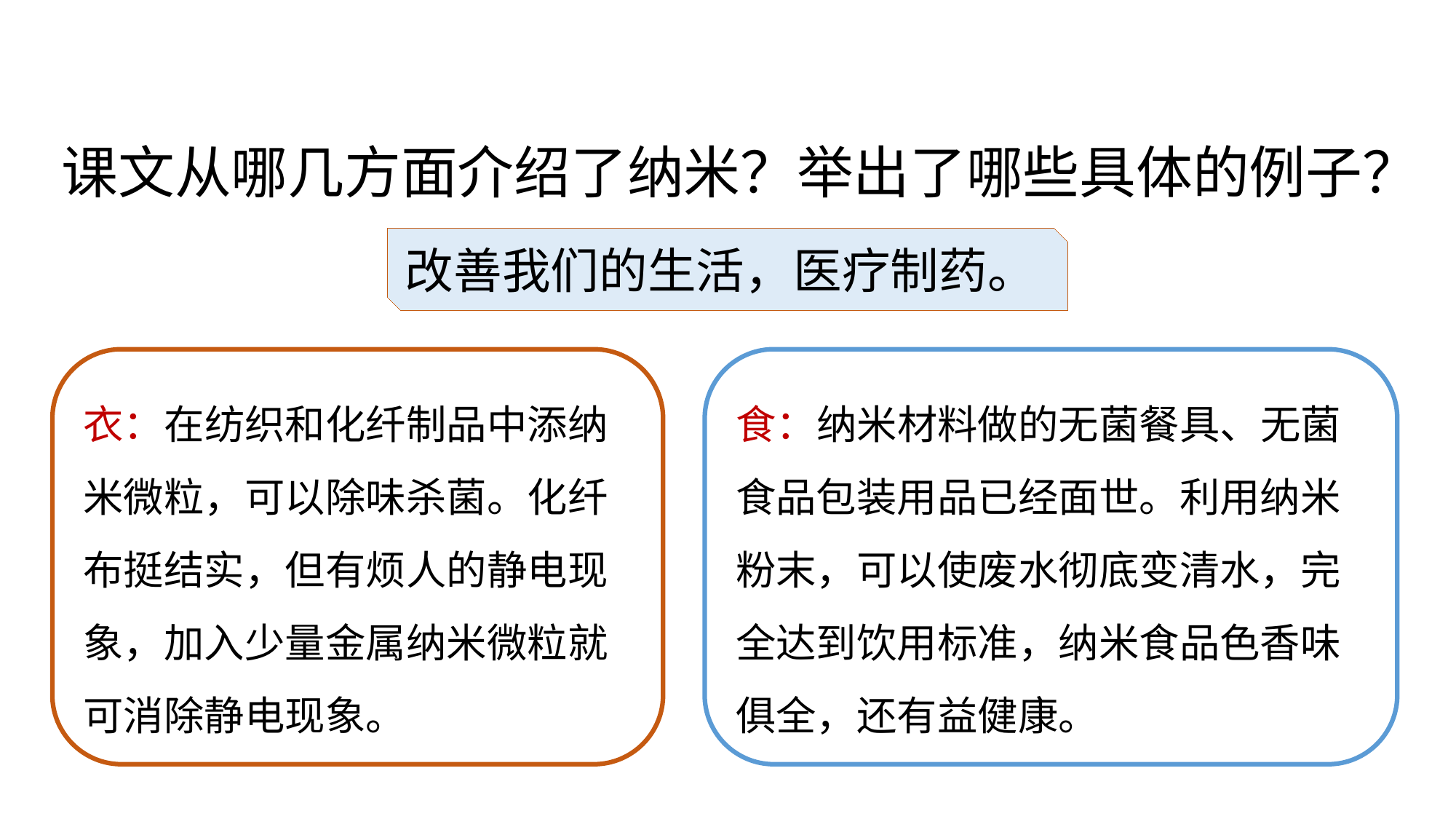

课文从哪几方面介绍了纳米？举出了哪些具体的例子？
改善我们的生活，医疗制药。
衣：在纺织和化纤制品中添纳米微粒，可以除味杀菌。化纤布挺结实，但有烦人的静电现象，加入少量金属纳米微粒就可消除静电现象。
食：纳米材料做的无菌餐具、无菌食品包装用品已经面世。利用纳米粉末，可以使废水彻底变清水，完全达到饮用标准，纳米食品色香味俱全，还有益健康。